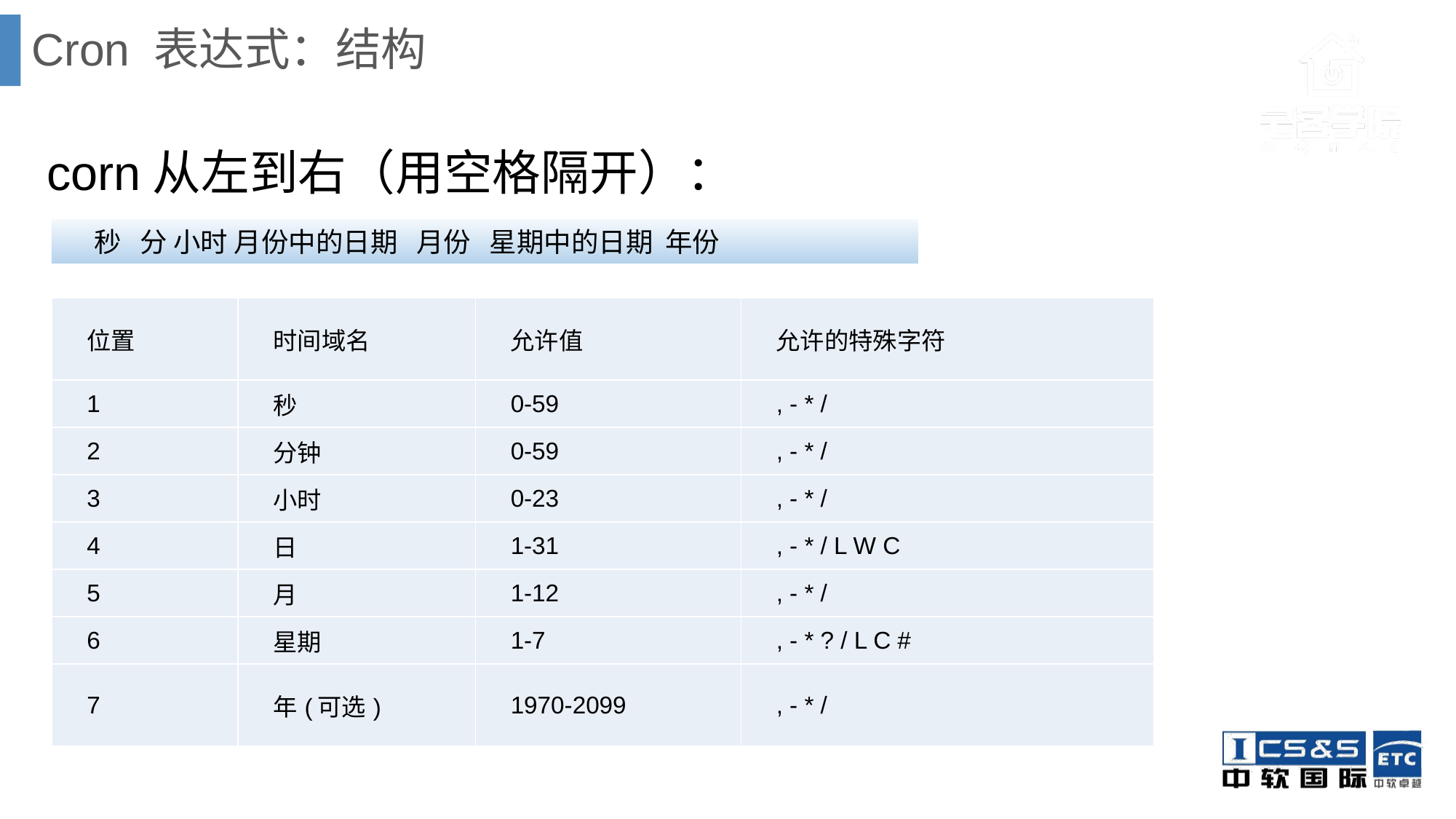

# Cron 表达式：结构
 corn从左到右（用空格隔开）：

秒   分 小时 月份中的日期   月份   星期中的日期  年份
| 位置 | 时间域名 | 允许值 | 允许的特殊字符 |
| --- | --- | --- | --- |
| 1 | 秒 | 0-59 | , - \* / |
| 2 | 分钟 | 0-59 | , - \* / |
| 3 | 小时 | 0-23 | , - \* / |
| 4 | 日 | 1-31 | , - \* / L W C |
| 5 | 月 | 1-12 | , - \* / |
| 6 | 星期 | 1-7 | , - \* ? / L C # |
| 7 | 年(可选) | 1970-2099 | , - \* / |